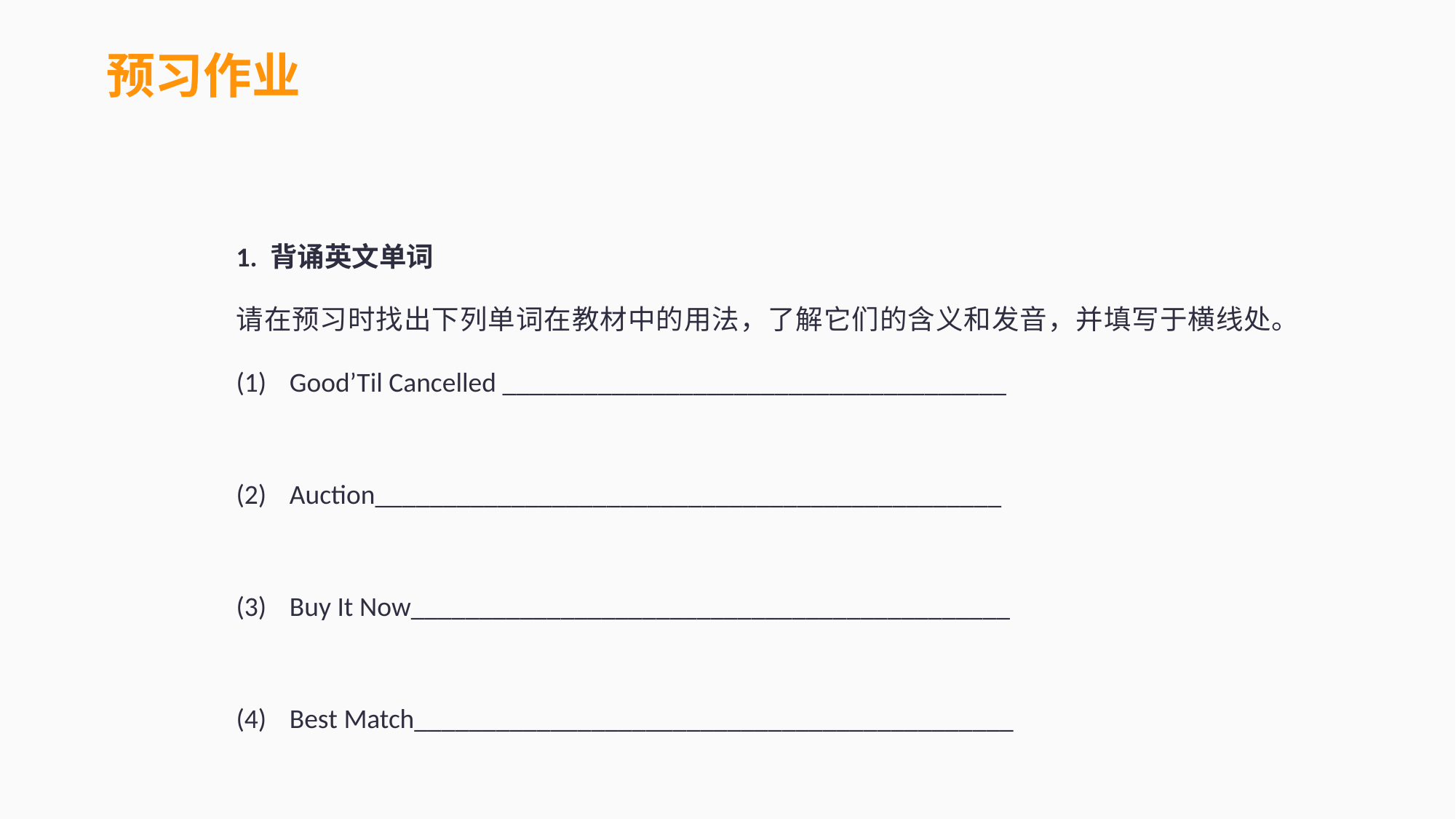

预习作业
1. 背诵英文单词
请在预习时找出下列单词在教材中的用法，了解它们的含义和发音，并填写于横线处。
(1)	Good’Til Cancelled _____________________________________
(2)	Auction______________________________________________
(3)	Buy It Now____________________________________________
(4)	Best Match____________________________________________